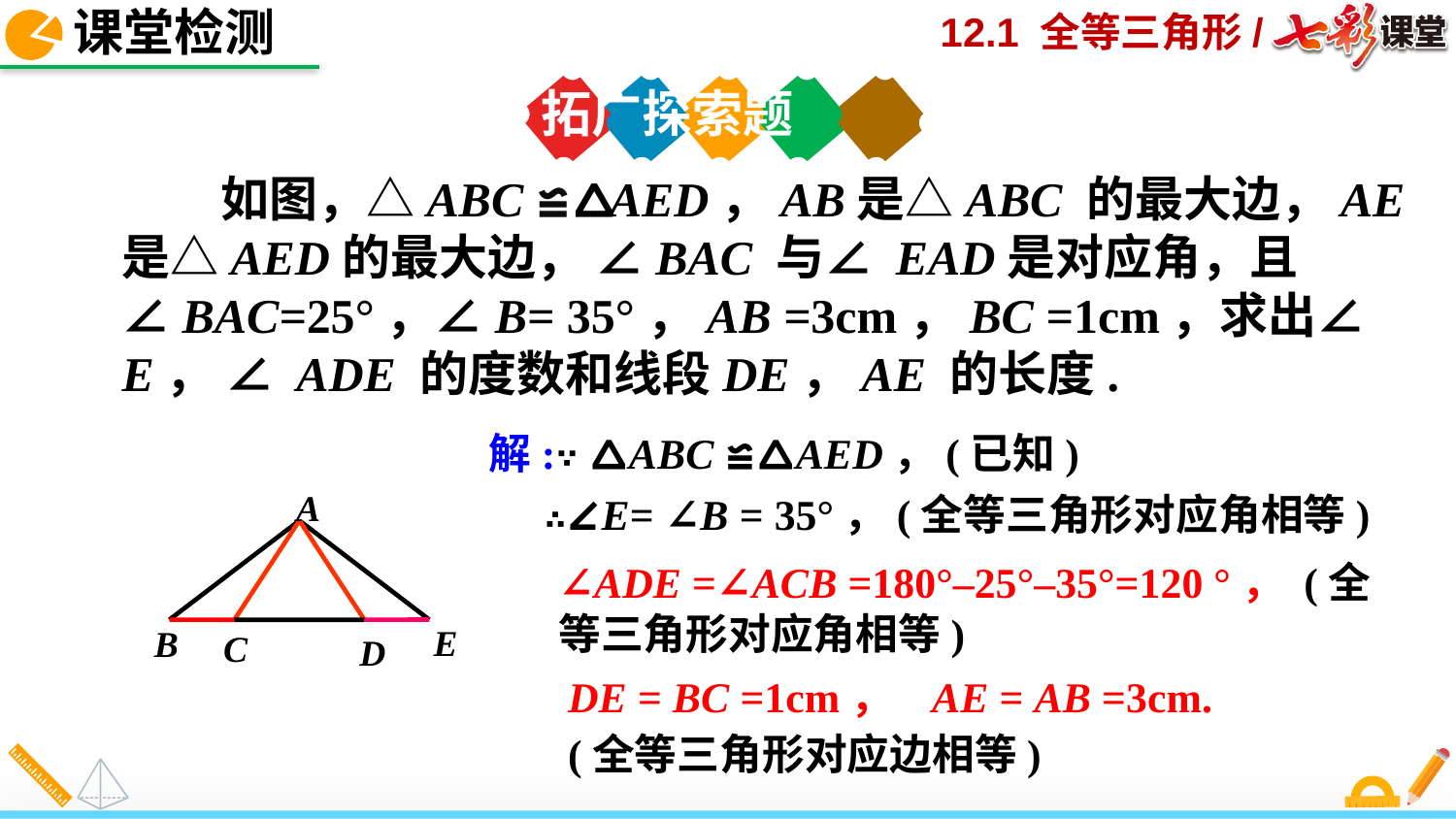

课堂检测

拓广探索题

        如图，△ABC ≌△AED，AB是△ABC 的最大边，AE是△AED的最大边， ∠BAC 与∠ EAD是对应角，且∠BAC=25°，∠B= 35°，AB =3cm，BC =1cm，求出∠E， ∠ ADE 的度数和线段DE，AE 的长度.
解:∵ △ABC ≌△AED，(已知)

B
C
A

E
D

∴∠E= ∠B = 35°，(全等三角形对应角相等)
∠ADE =∠ACB =180°–25°–35°=120 °， (全等三角形对应角相等)
DE = BC =1cm，   AE = AB =3cm.
(全等三角形对应边相等)